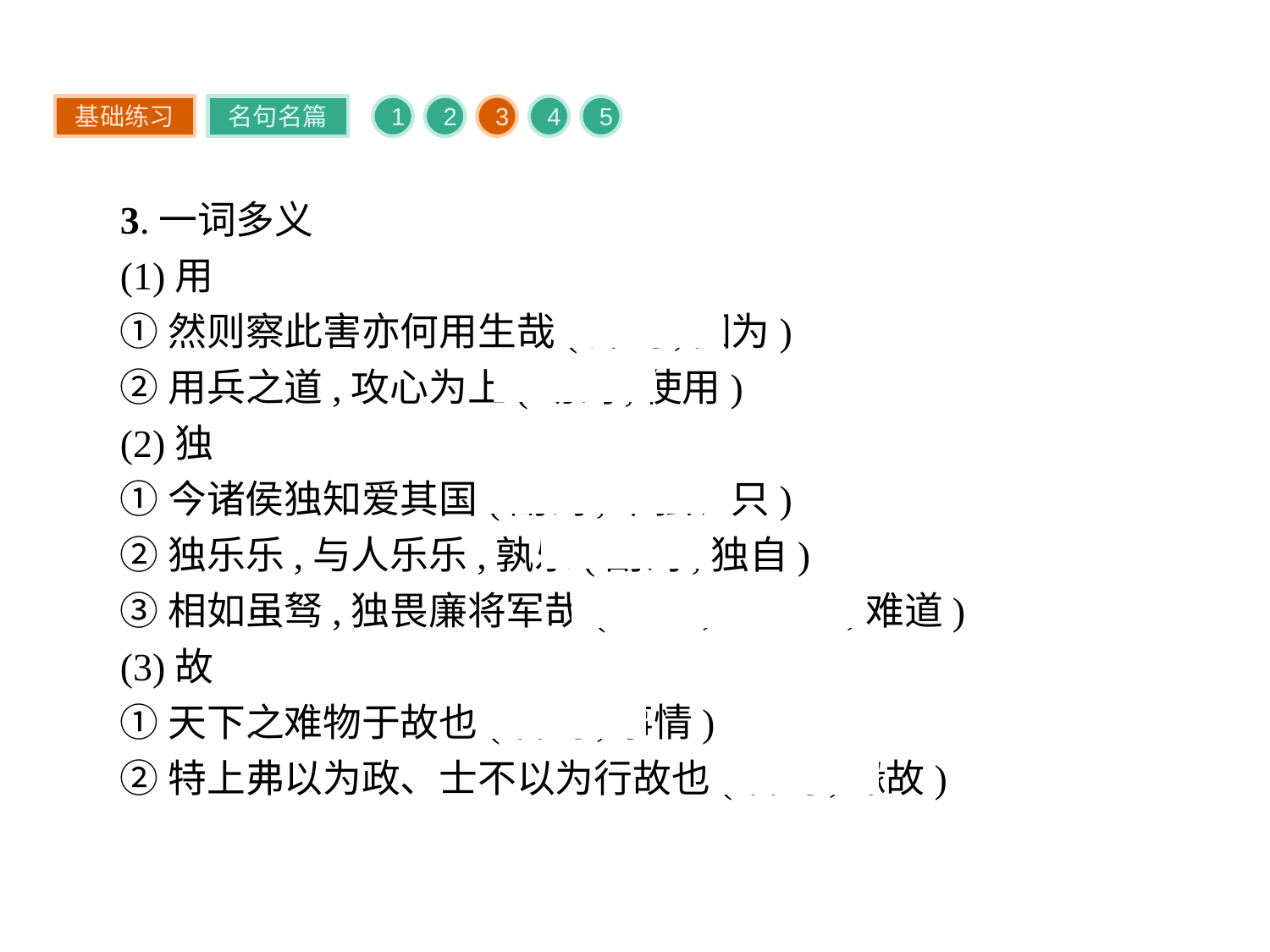

基础练习
名句名篇
1
2
3
4
5
3.一词多义
(1)用
①然则察此害亦何用生哉(介词,因为)
②用兵之道,攻心为上(动词,使用)
(2)独
①今诸侯独知爱其国(副词,唯独、只)
②独乐乐,与人乐乐,孰乐(副词,独自)
③相如虽驽,独畏廉将军哉(副词,表反问,难道)
(3)故
①天下之难物于故也(名词,事情)
②特上弗以为政、士不以为行故也(名词,缘故)